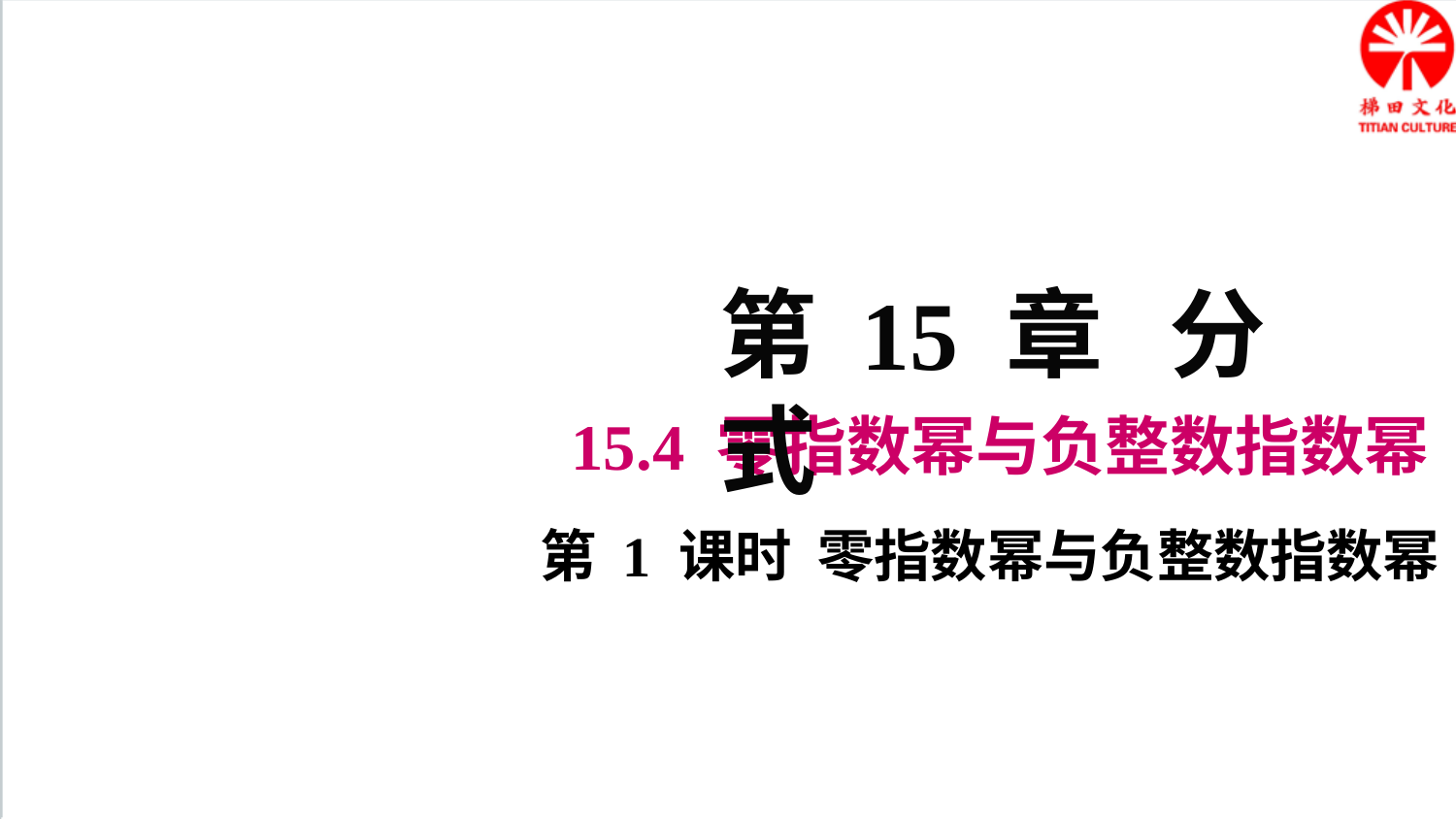

第 15 章   分 式
15.4 零指数幂与负整数指数幂
第 1 课时  零指数幂与负整数指数幂